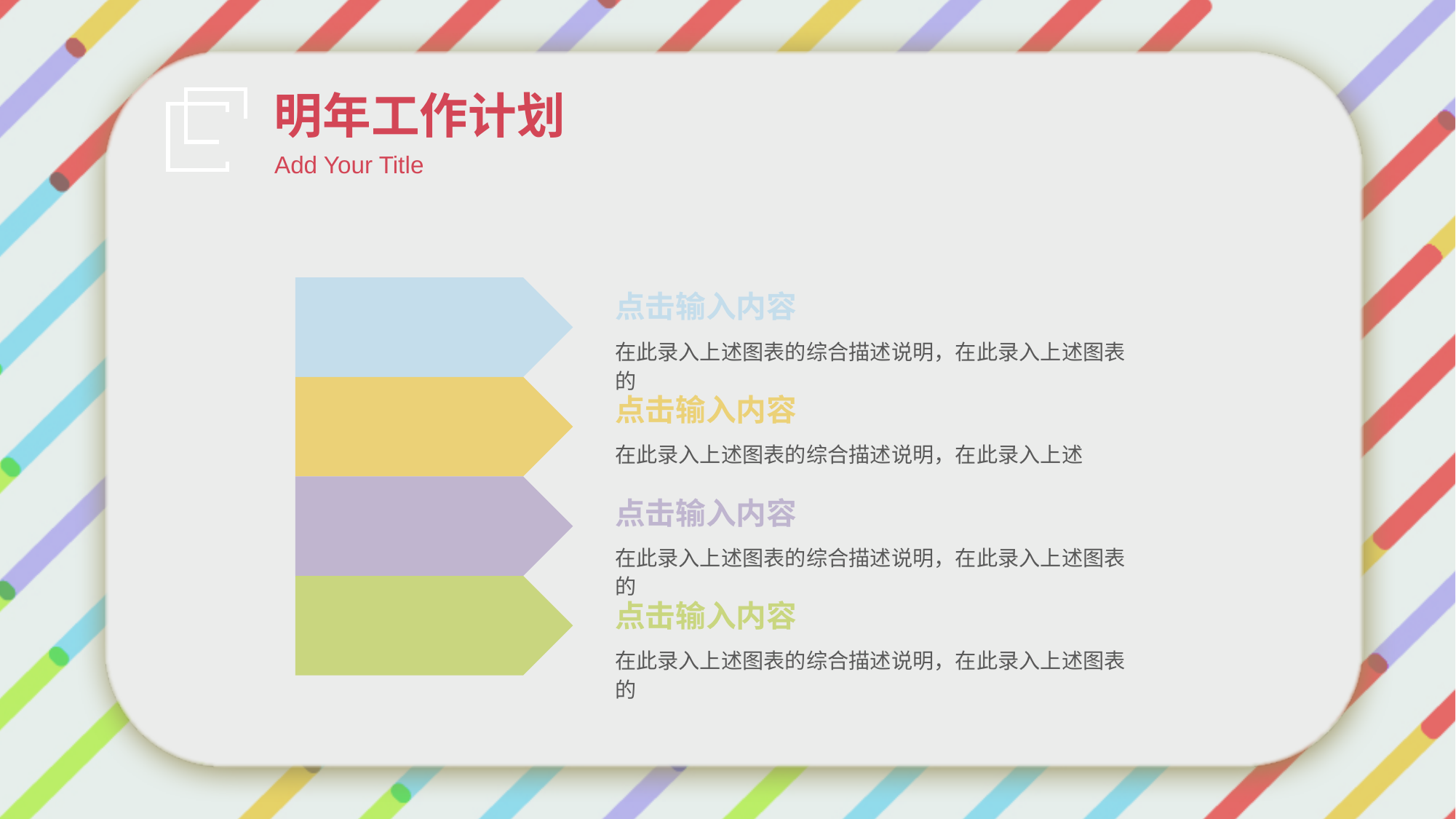

明年工作计划

Add Your Title

点击输入内容
在此录入上述图表的综合描述说明，在此录入上述图表的
点击输入内容
在此录入上述图表的综合描述说明，在此录入上述
点击输入内容
在此录入上述图表的综合描述说明，在此录入上述图表的
点击输入内容
在此录入上述图表的综合描述说明，在此录入上述图表的